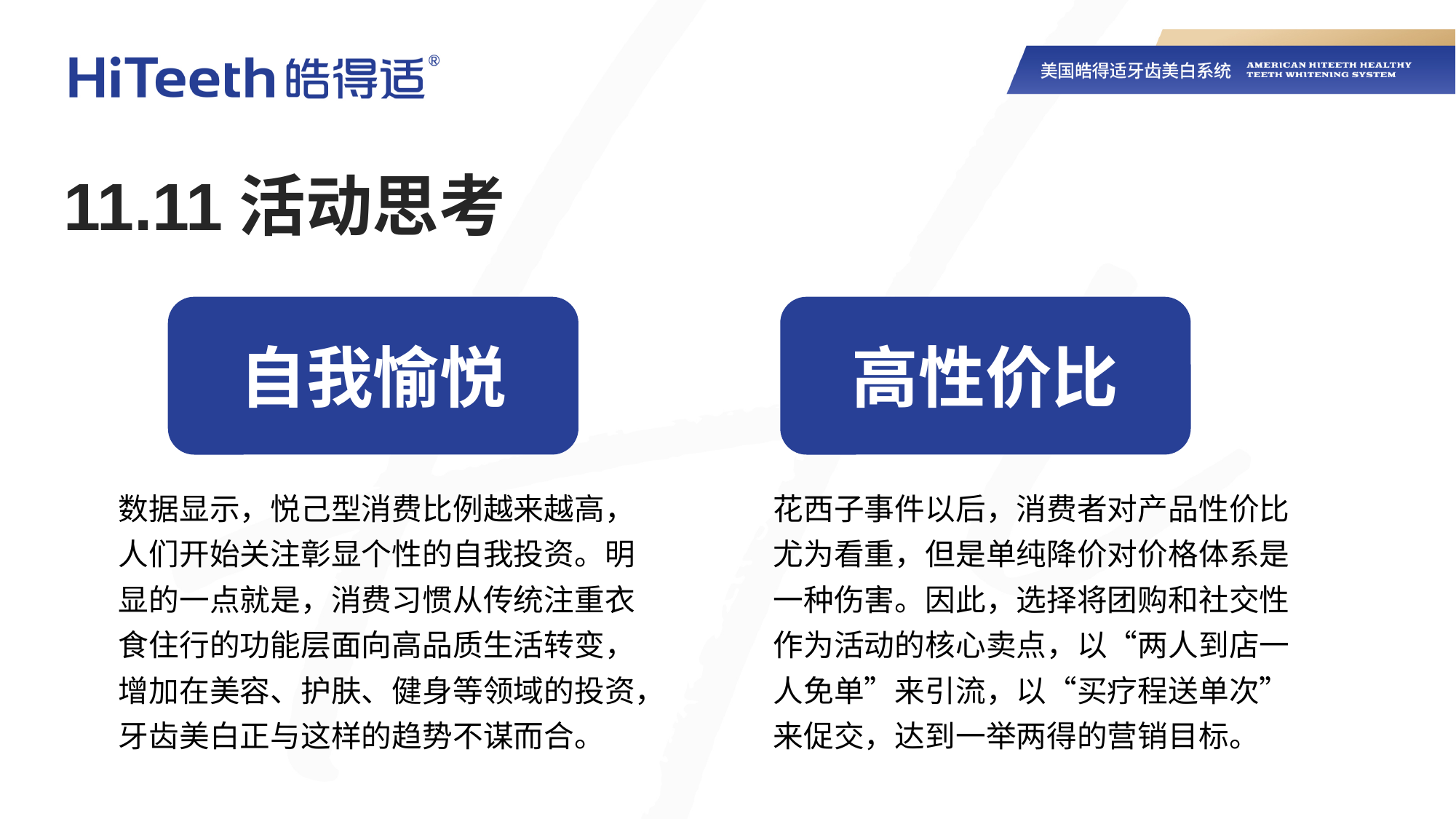

11.11活动思考
自我愉悦
高性价比
数据显示，悦己型消费比例越来越高，人们开始关注彰显个性的自我投资。明显的一点就是，消费习惯从传统注重衣食住行的功能层面向高品质生活转变，增加在美容、护肤、健身等领域的投资，牙齿美白正与这样的趋势不谋而合。
花西子事件以后，消费者对产品性价比尤为看重，但是单纯降价对价格体系是一种伤害。因此，选择将团购和社交性作为活动的核心卖点，以“两人到店一人免单”来引流，以“买疗程送单次”来促交，达到一举两得的营销目标。